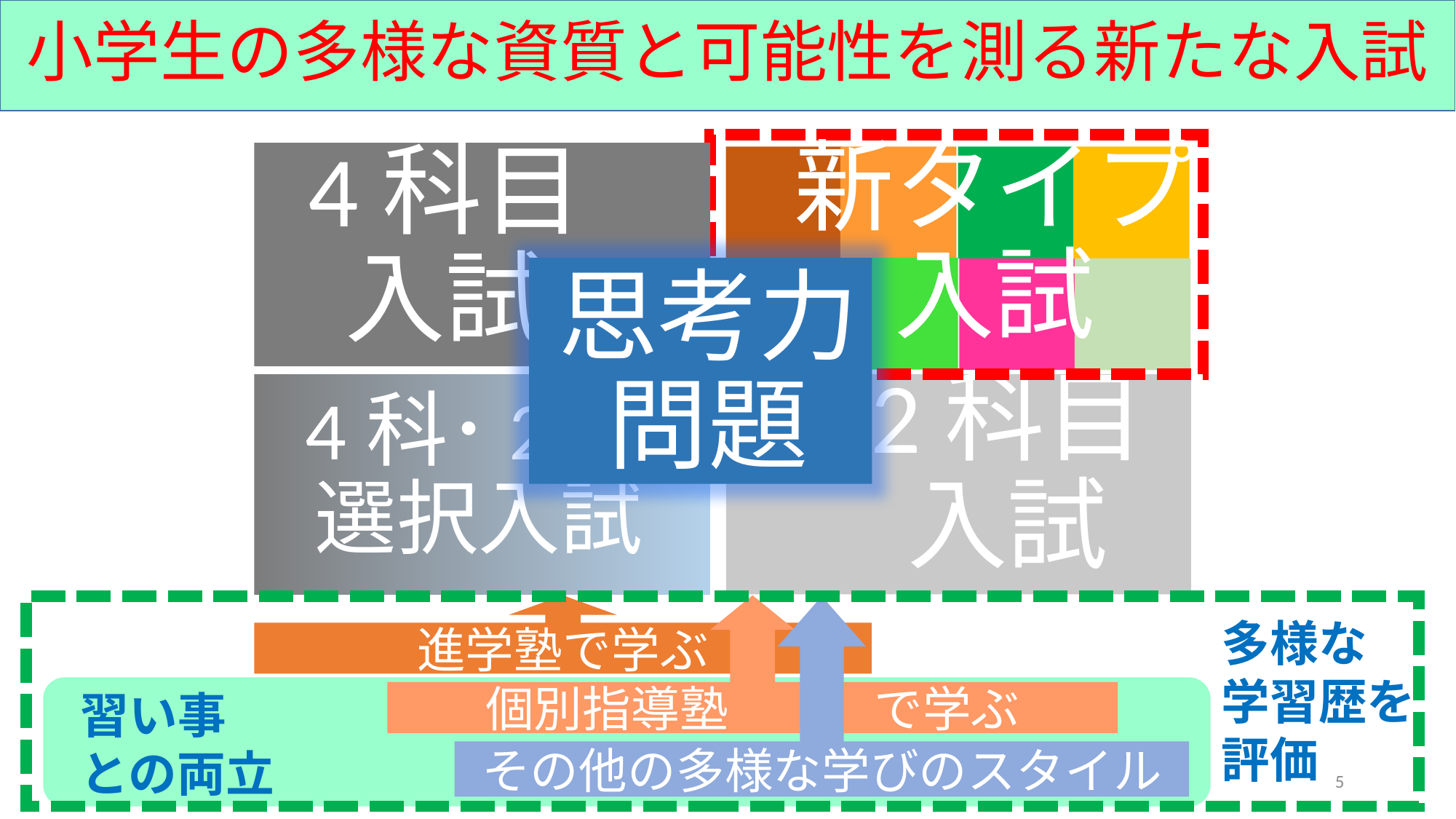

小学生の多様な資質と可能性を測る新たな入試

4科目
入試

新タイプ
入試

思考力
問題

4科･2科
選択入試

2科目
入試
進学塾で学ぶ
個別指導塾　　　で学ぶ

その他の多様な学びのスタイル
多様な
学習歴を
評価

習い事
との両立
5